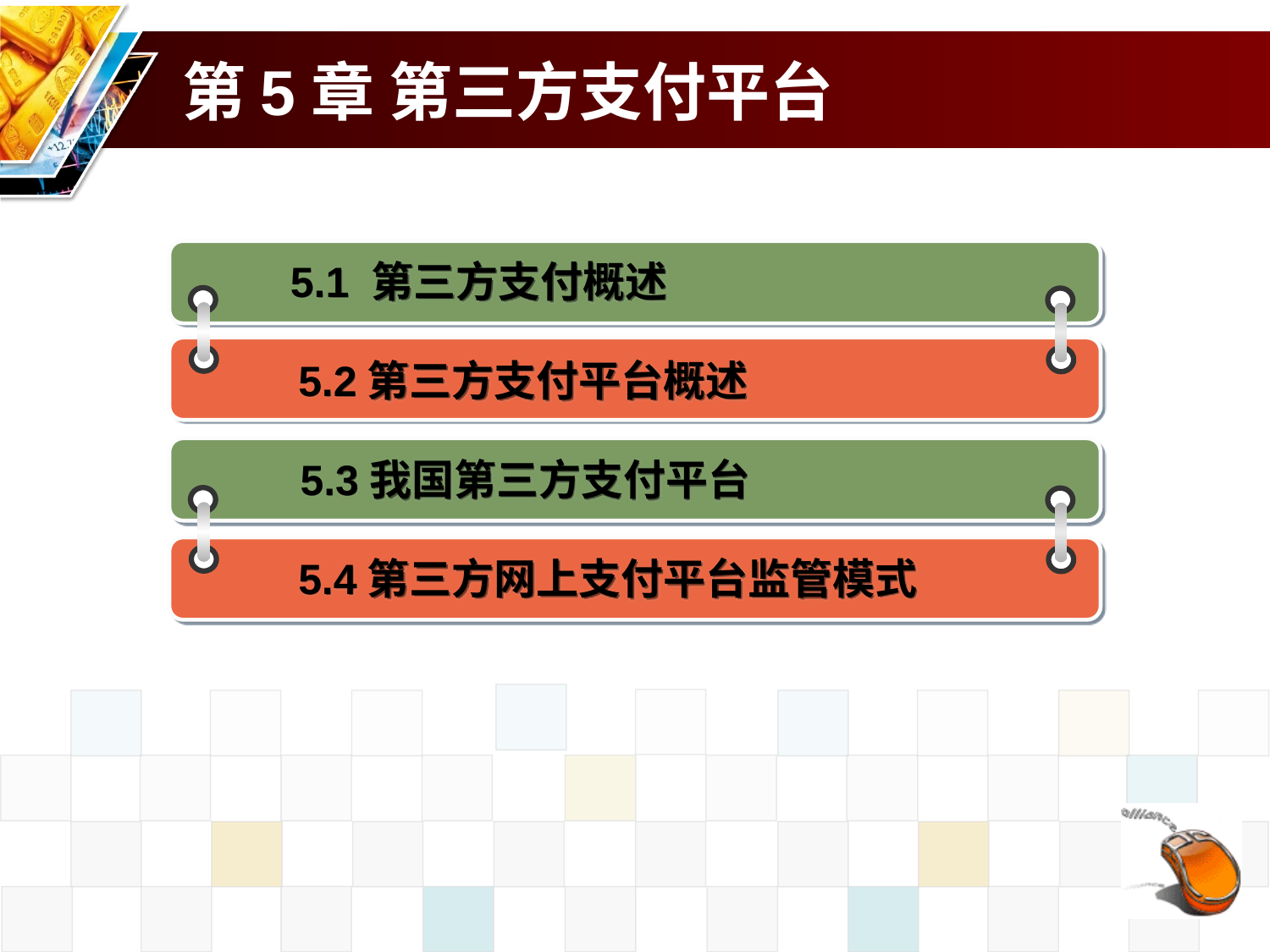

# 第5章 第三方支付平台

5.1 第三方支付概述

5.2第三方支付平台概述

5.3我国第三方支付平台

5.4第三方网上支付平台监管模式